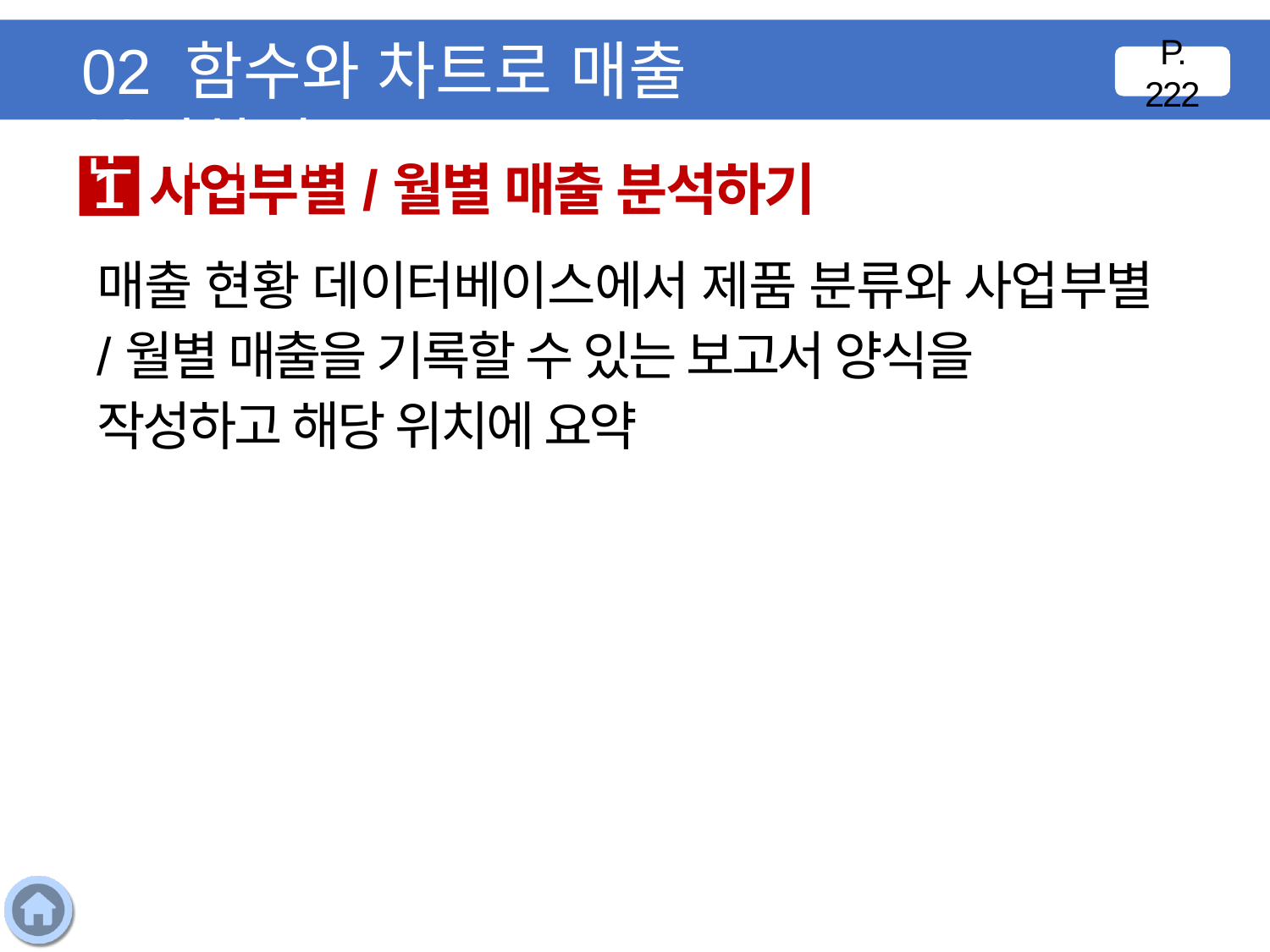

02 함수와 차트로 매출 분석하기
P. 222
사업부별/월별 매출 분석하기
1
매출 현황 데이터베이스에서 제품 분류와 사업부별/월별 매출을 기록할 수 있는 보고서 양식을 작성하고 해당 위치에 요약